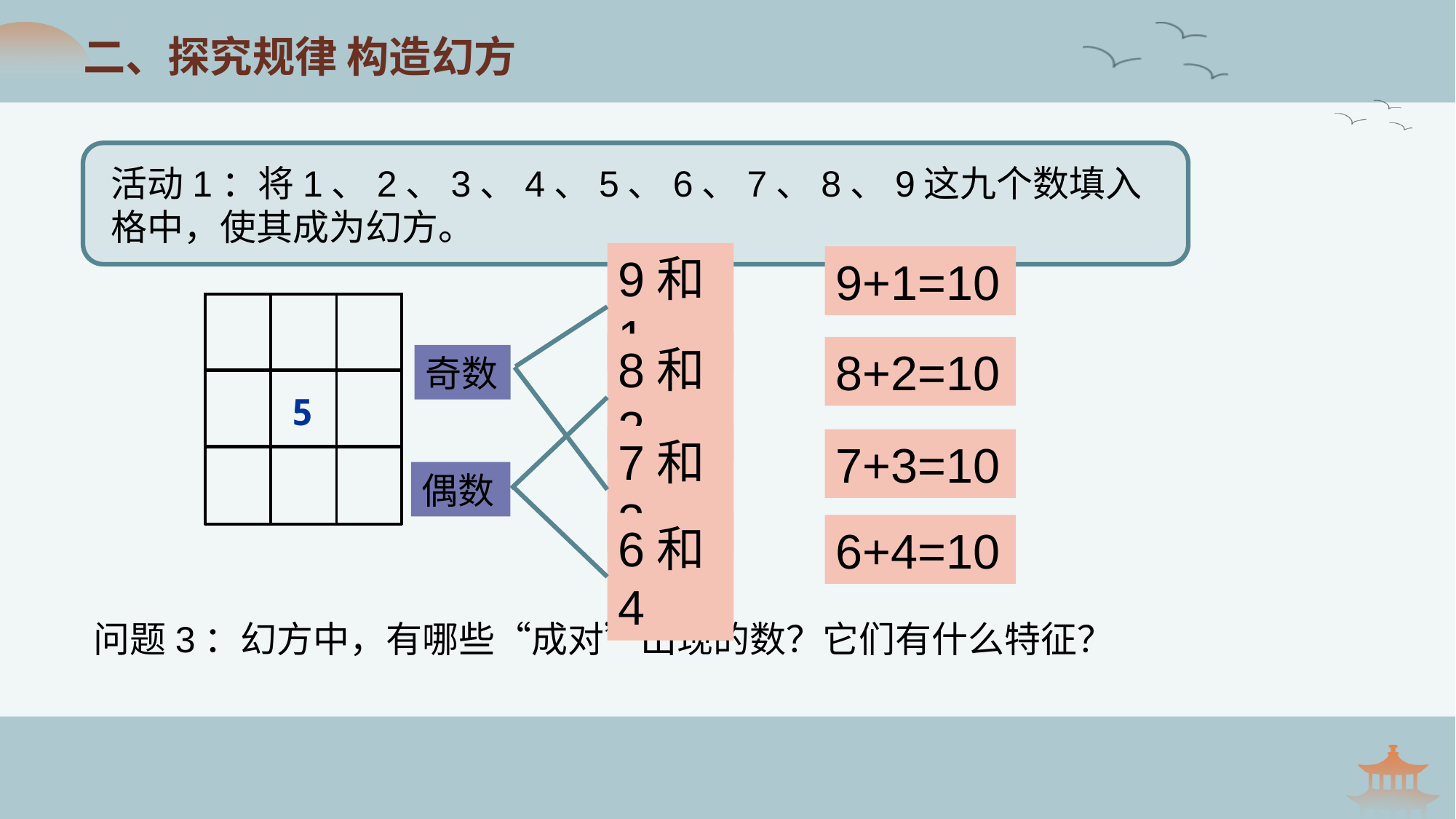

# 二、探究规律 构造幻方

活动1：将1、2、3、4、5、6、7、8、9这九个数填入格中，使其成为幻方。
9和1
9+1=10

8和2
8+2=10
奇数
5
7和3
7+3=10
偶数
6和4
6+4=10
问题3：幻方中，有哪些“成对”出现的数？它们有什么特征？